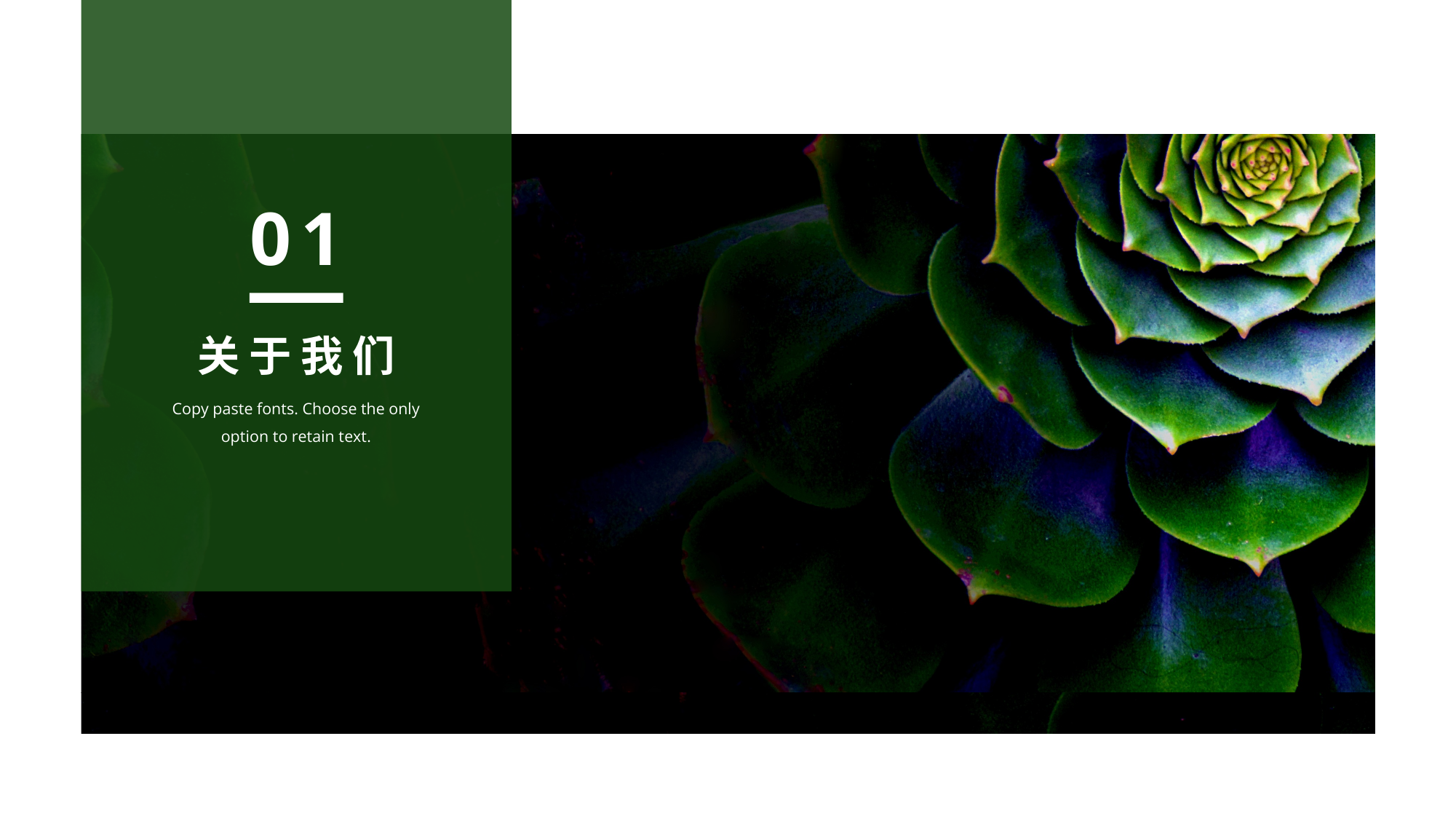

关于我们
Copy paste fonts. Choose the only option to retain text.
01